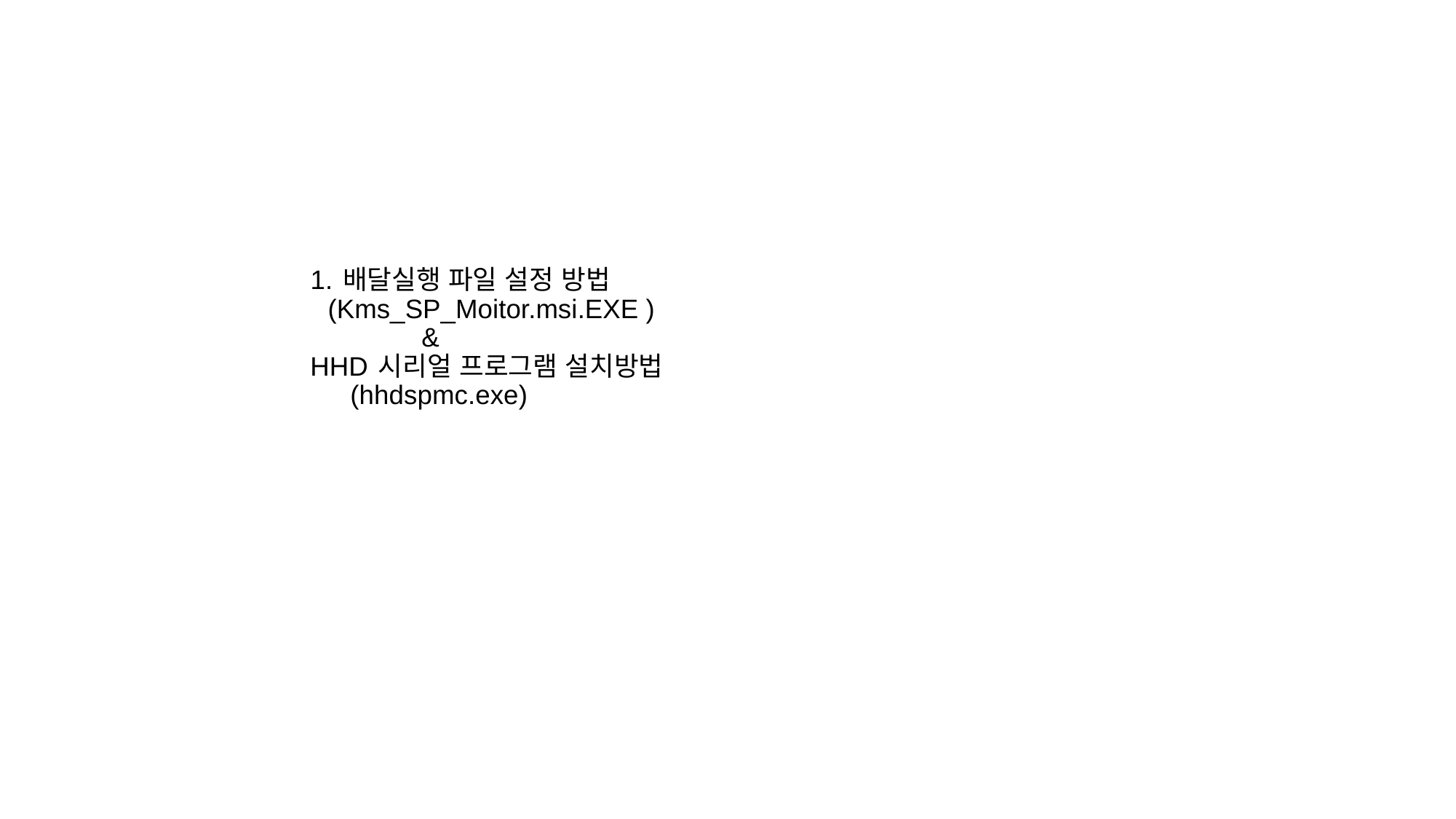

# 1. 배달실행 파일 설정 방법 (Kms_SP_Moitor.msi.EXE ) & HHD 시리얼 프로그램 설치방법 (hhdspmc.exe)